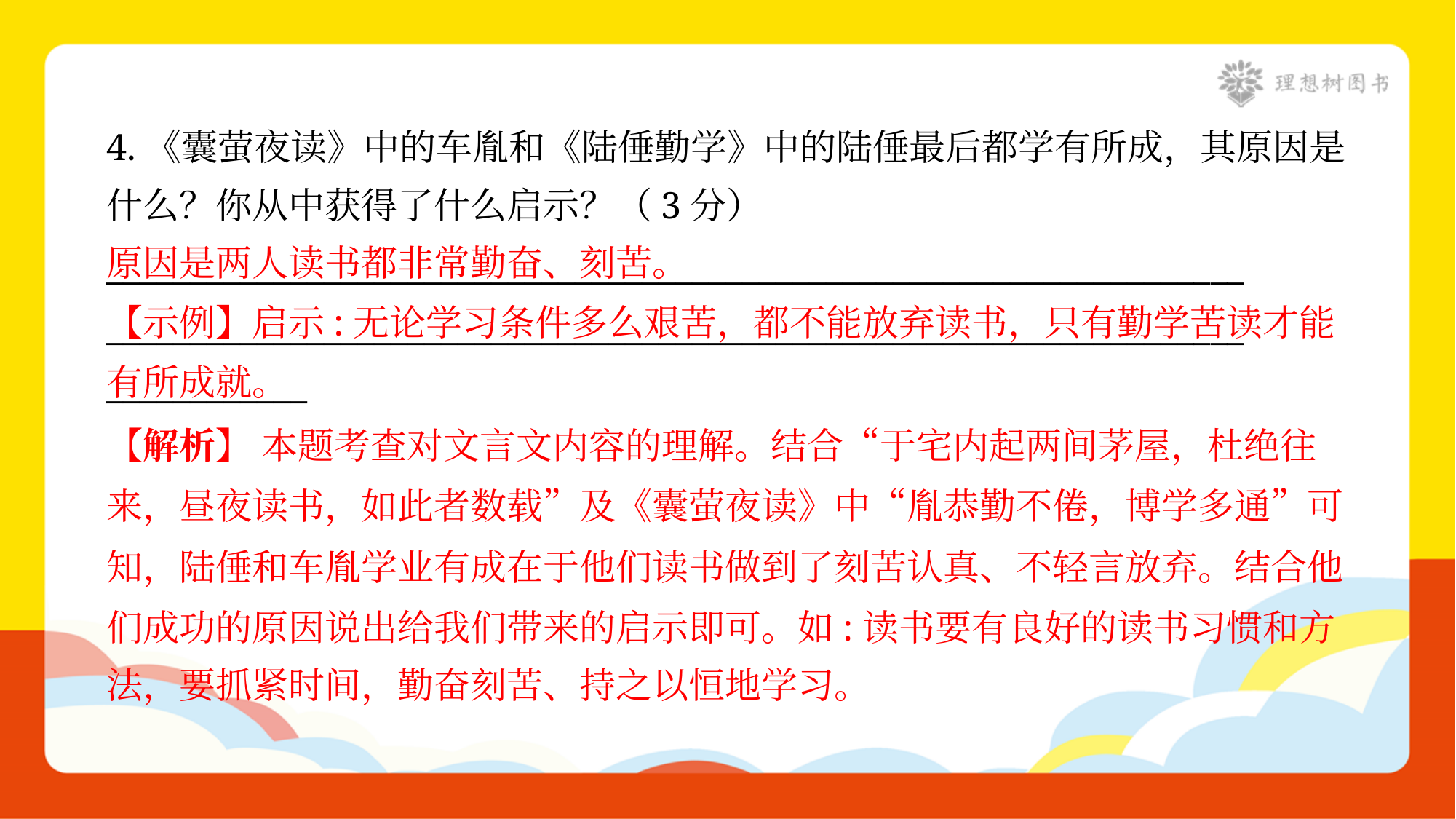

4.《囊萤夜读》中的车胤和《陆倕勤学》中的陆倕最后都学有所成，其原因是
什么？你从中获得了什么启示？（3分）
原因是两人读书都非常勤奋、刻苦。
【示例】启示:无论学习条件多么艰苦，都不能放弃读书，只有勤学苦读才能有所成就。
____________________________________________________________________
____________________________________________________________________
____________
【解析】 本题考查对文言文内容的理解。结合“于宅内起两间茅屋，杜绝往
来，昼夜读书，如此者数载”及《囊萤夜读》中“胤恭勤不倦，博学多通”可
知，陆倕和车胤学业有成在于他们读书做到了刻苦认真、不轻言放弃。结合他
们成功的原因说出给我们带来的启示即可。如:读书要有良好的读书习惯和方
法，要抓紧时间，勤奋刻苦、持之以恒地学习。